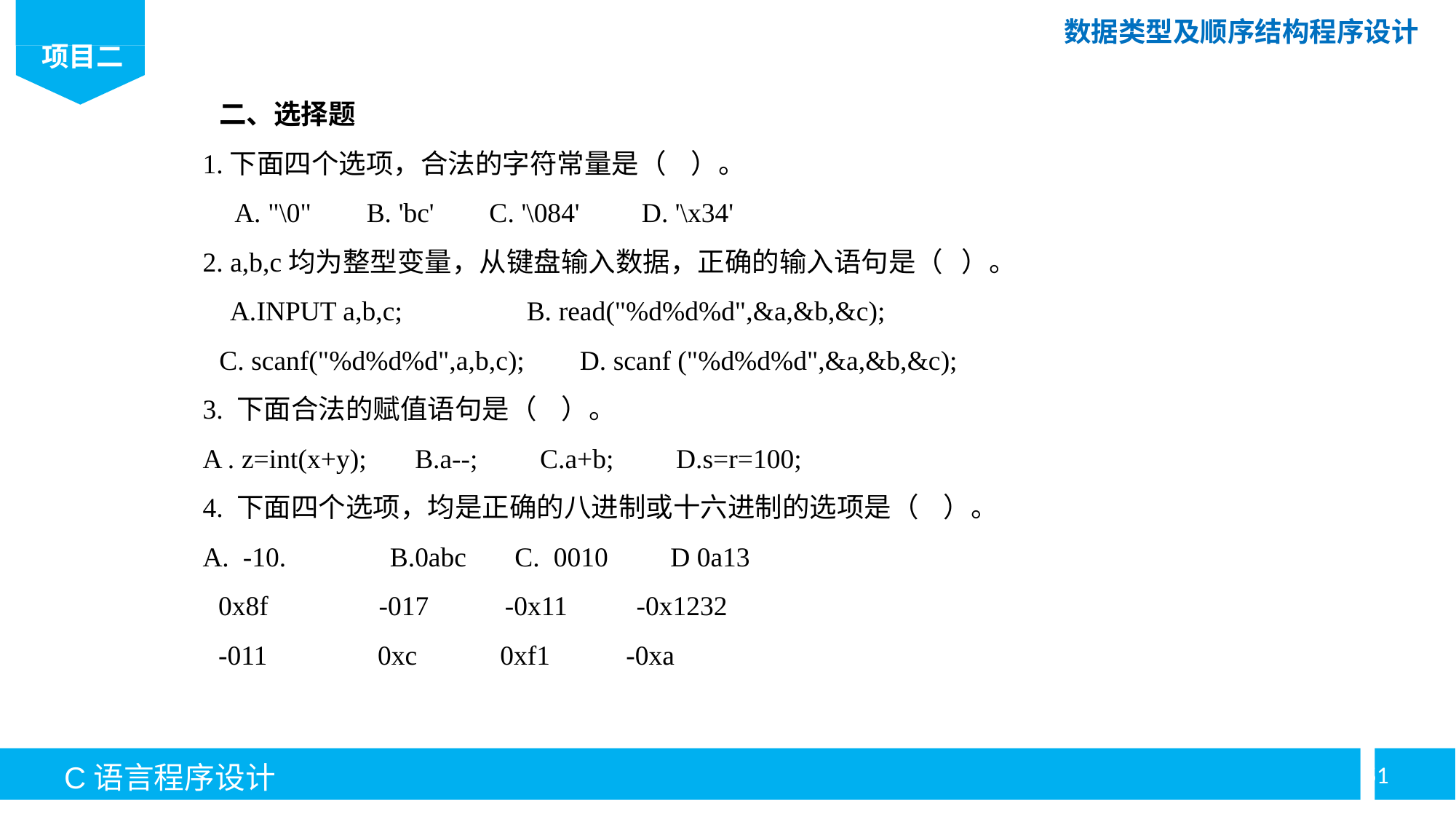

二、选择题
1.下面四个选项，合法的字符常量是（    ）。
A. "\0"        B. 'bc'        C. '\084'         D. '\x34'
2. a,b,c均为整型变量，从键盘输入数据，正确的输入语句是（   ）。
A.INPUT a,b,c;                  B. read("%d%d%d",&a,&b,&c);
C. scanf("%d%d%d",a,b,c);        D. scanf ("%d%d%d",&a,&b,&c);
3. 下面合法的赋值语句是（    ）。
A . z=int(x+y);       B.a--;         C.a+b;         D.s=r=100;
4. 下面四个选项，均是正确的八进制或十六进制的选项是（    ）。
A.  -10.               B.0abc       C.  0010         D 0a13
0x8f                -017           -0x11          -0x1232
-011                0xc            0xf1           -0xa